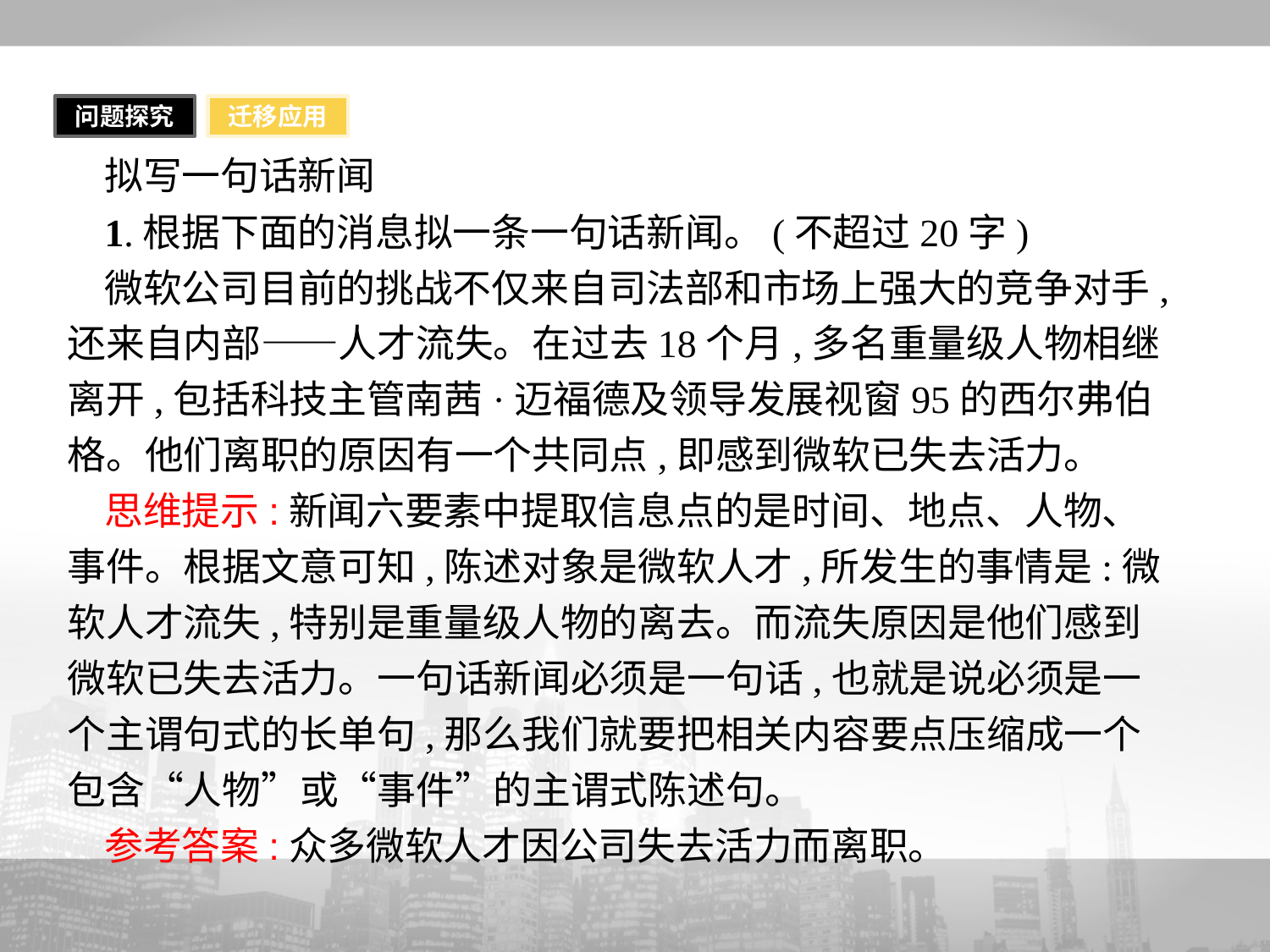

问题探究
迁移应用
拟写一句话新闻
1.根据下面的消息拟一条一句话新闻。(不超过20字)
微软公司目前的挑战不仅来自司法部和市场上强大的竞争对手,还来自内部——人才流失。在过去18个月,多名重量级人物相继离开,包括科技主管南茜·迈福德及领导发展视窗95的西尔弗伯格。他们离职的原因有一个共同点,即感到微软已失去活力。
思维提示:新闻六要素中提取信息点的是时间、地点、人物、事件。根据文意可知,陈述对象是微软人才,所发生的事情是:微软人才流失,特别是重量级人物的离去。而流失原因是他们感到微软已失去活力。一句话新闻必须是一句话,也就是说必须是一个主谓句式的长单句,那么我们就要把相关内容要点压缩成一个包含“人物”或“事件”的主谓式陈述句。
参考答案:众多微软人才因公司失去活力而离职。